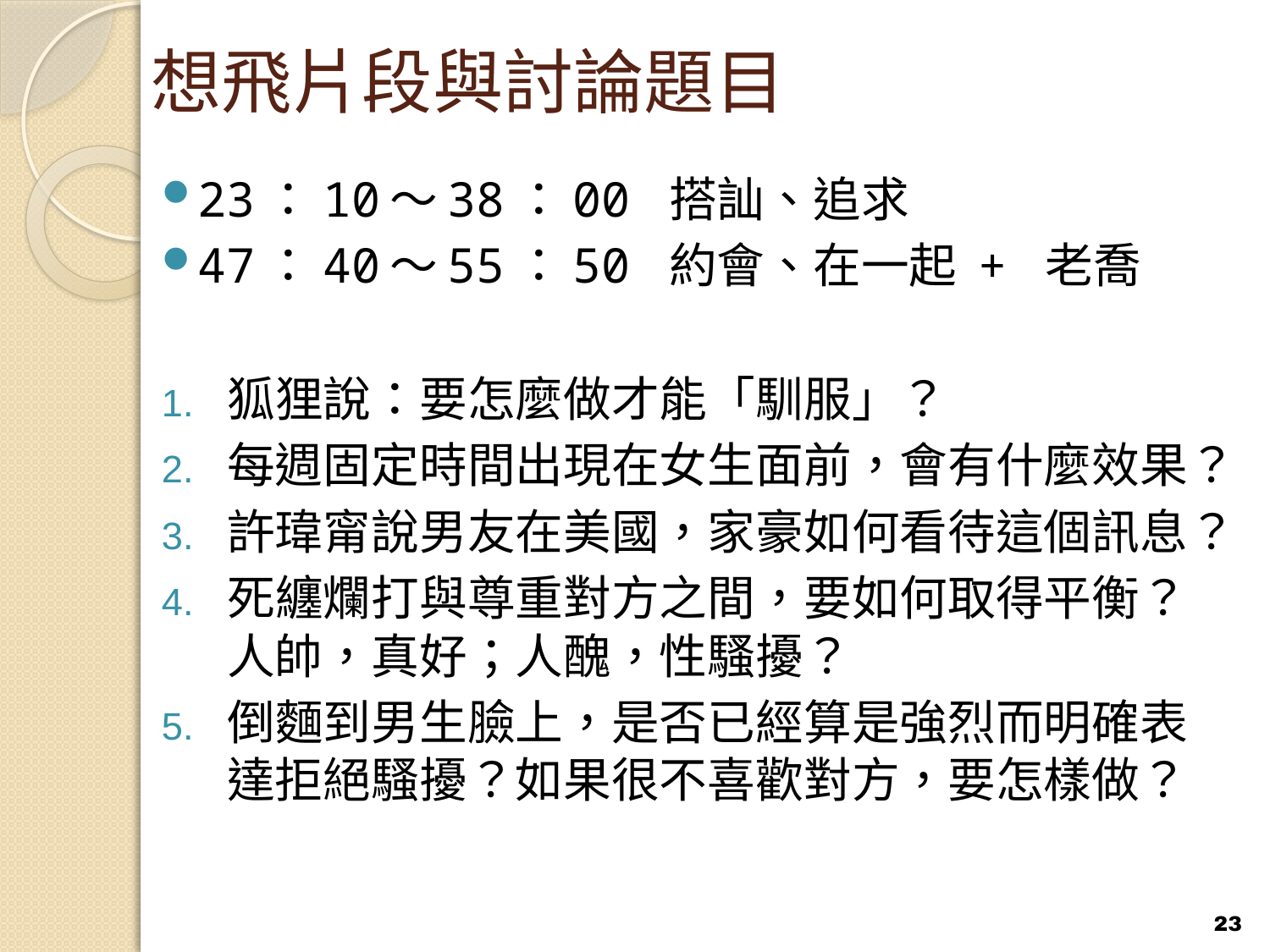

# 想飛片段與討論題目
23：10～38：00 搭訕、追求
47：40～55：50 約會、在一起 + 老喬

狐狸說：要怎麼做才能「馴服」？
每週固定時間出現在女生面前，會有什麼效果？
許瑋甯說男友在美國，家豪如何看待這個訊息？
死纏爛打與尊重對方之間，要如何取得平衡？人帥，真好；人醜，性騷擾？
倒麵到男生臉上，是否已經算是強烈而明確表達拒絕騷擾？如果很不喜歡對方，要怎樣做？

23